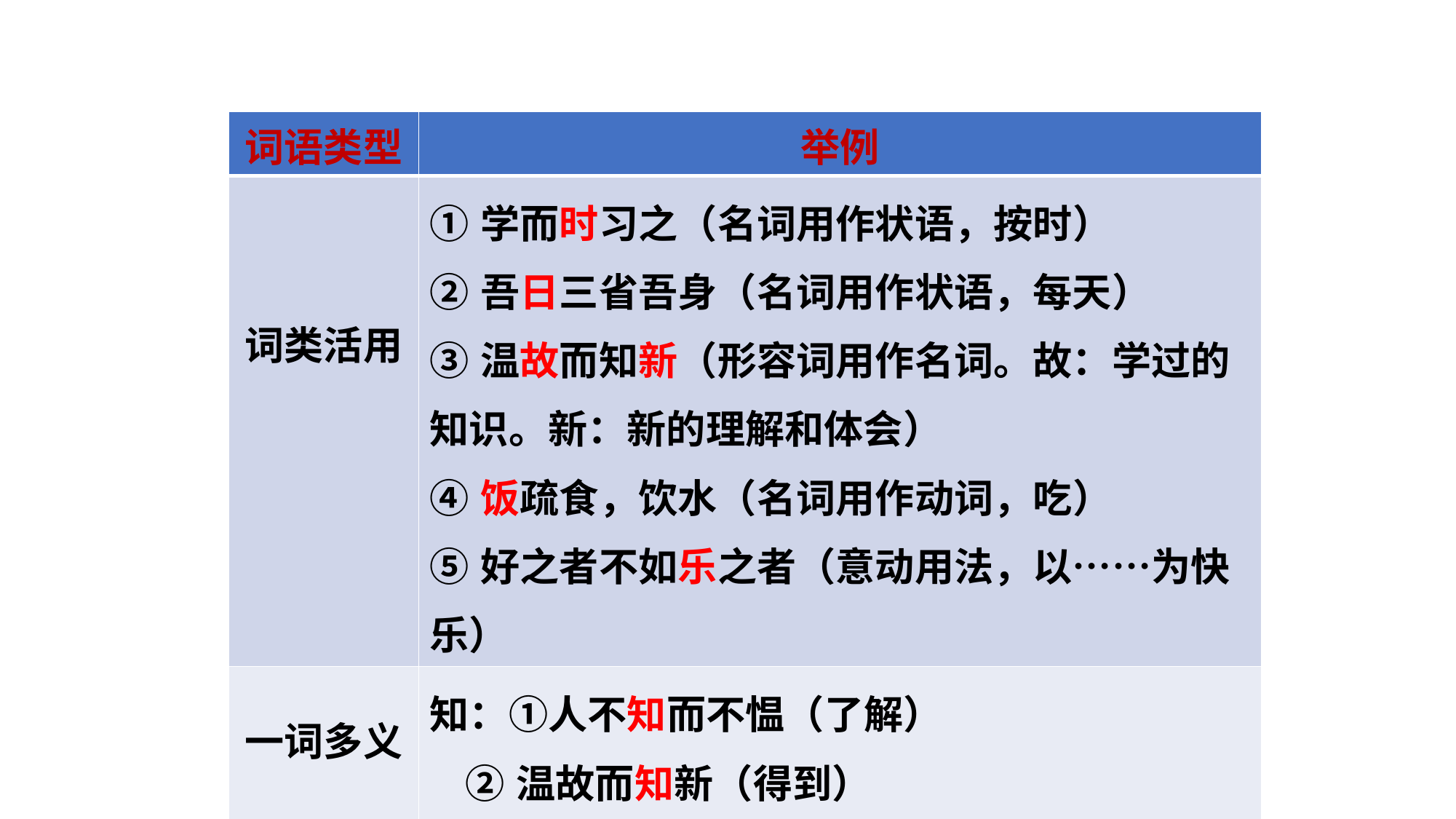

| 词语类型 | 举例 |
| --- | --- |
| 词类活用 | ①学而时习之（名词用作状语，按时） ②吾日三省吾身（名词用作状语，每天） ③温故而知新（形容词用作名词。故：学过的知识。新：新的理解和体会） ④饭疏食，饮水（名词用作动词，吃） ⑤好之者不如乐之者（意动用法，以……为快乐） |
| 一词多义 | 知：①人不知而不愠（了解）　　　　　 ②温故而知新（得到） ③知之者不如好之者（知道） |